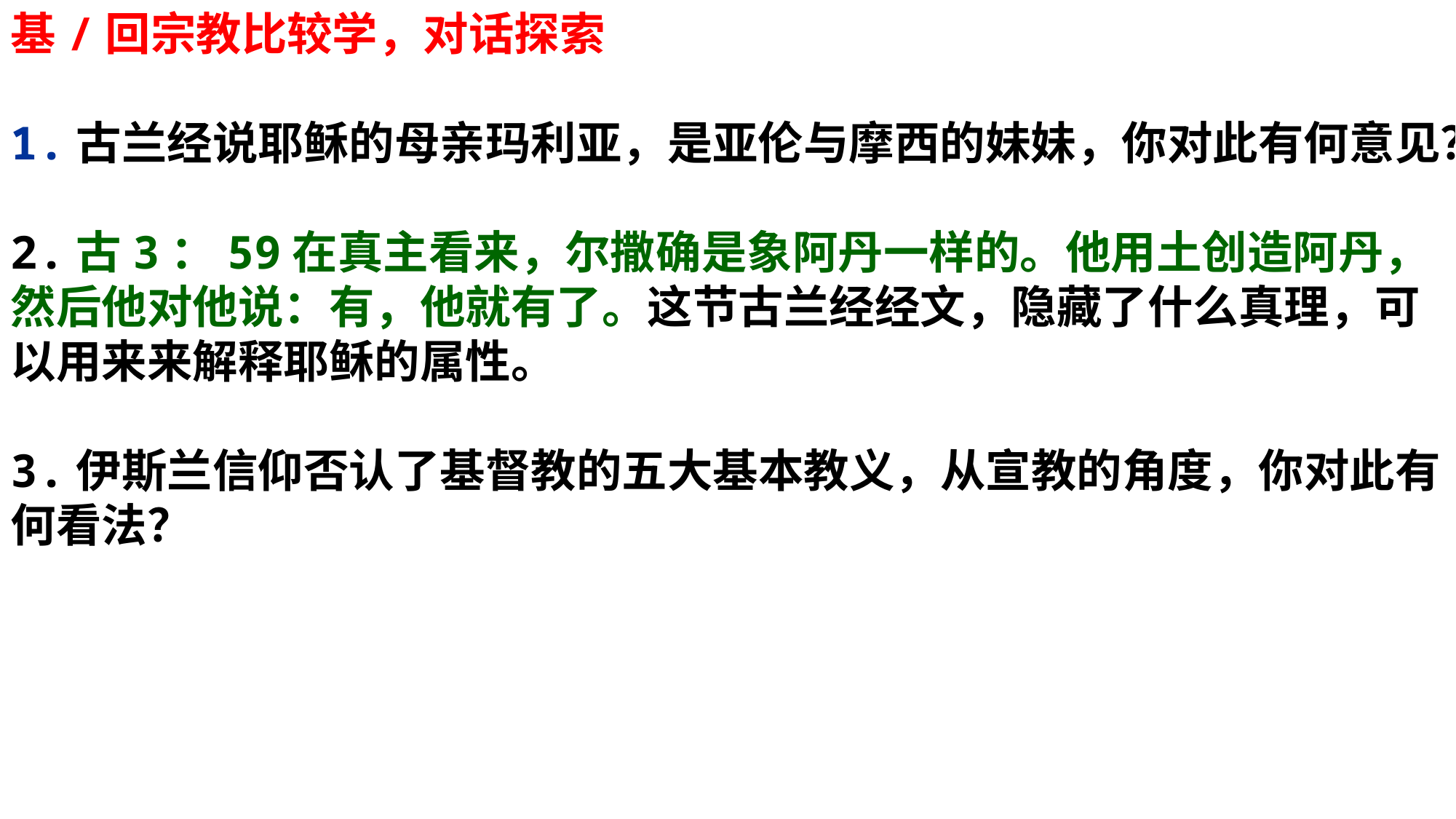

基/回宗教比较学，对话探索

1.古兰经说耶稣的母亲玛利亚，是亚伦与摩西的妹妹，你对此有何意见？

2.古3：59在真主看来，尔撒确是象阿丹一样的。他用土创造阿丹，然后他对他说：有，他就有了。这节古兰经经文，隐藏了什么真理，可以用来来解释耶稣的属性。

3.伊斯兰信仰否认了基督教的五大基本教义，从宣教的角度，你对此有何看法？